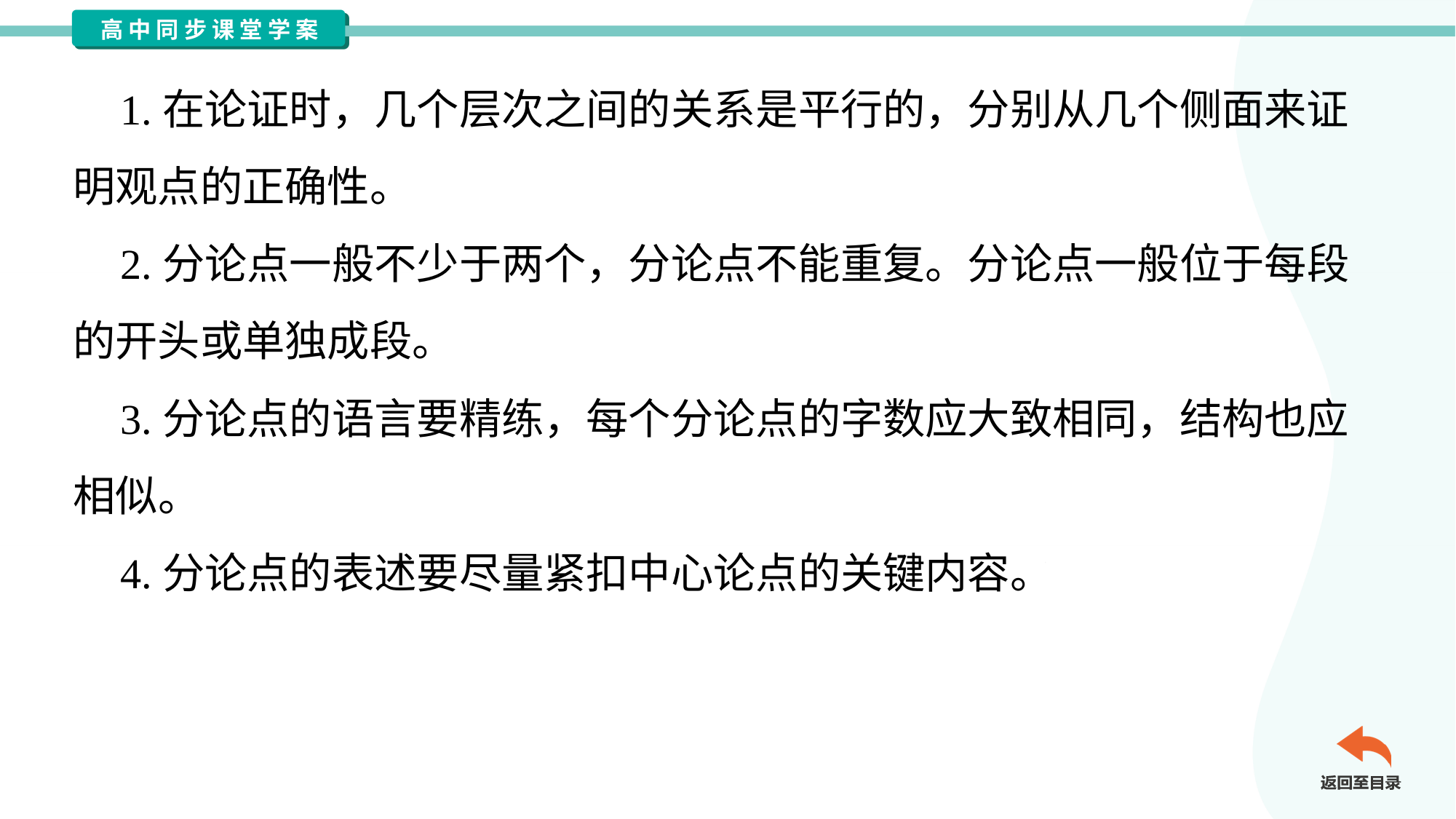

1.在论证时，几个层次之间的关系是平行的，分别从几个侧面来证
明观点的正确性。
    2.分论点一般不少于两个，分论点不能重复。分论点一般位于每段
的开头或单独成段。
    3.分论点的语言要精练，每个分论点的字数应大致相同，结构也应
相似。
    4.分论点的表述要尽量紧扣中心论点的关键内容。